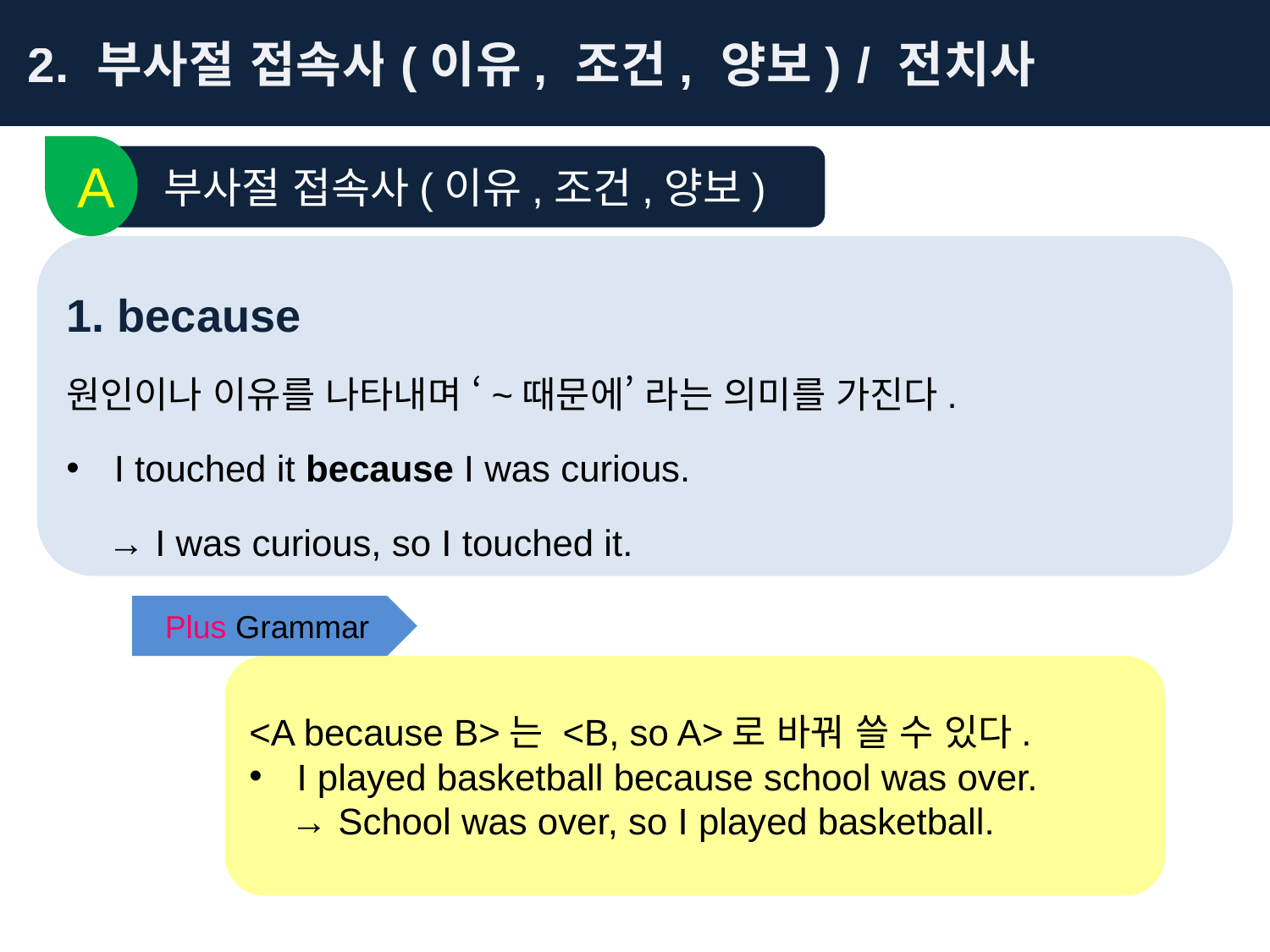

2. 부사절 접속사(이유, 조건, 양보) / 전치사

A
부사절 접속사(이유,조건,양보)
1. because
원인이나 이유를 나타내며 ‘~때문에’ 라는 의미를 가진다.
I touched it because I was curious.
    → I was curious, so I touched it.
Plus Grammar
<A because B>는 <B, so A>로 바꿔 쓸 수 있다.
I played basketball because school was over.
    → School was over, so I played basketball.